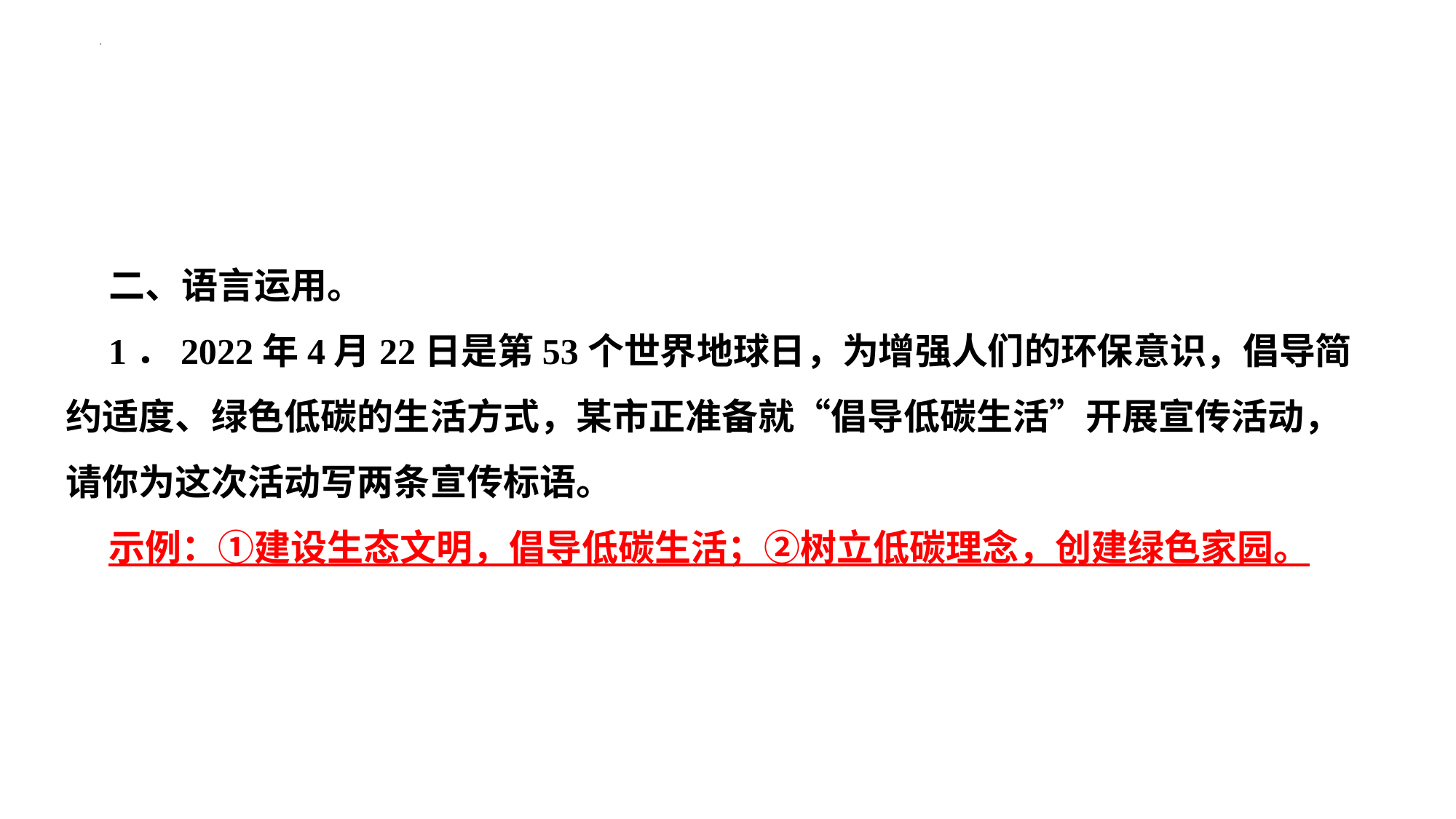

二、语言运用。
1．2022年4月22日是第53个世界地球日，为增强人们的环保意识，倡导简约适度、绿色低碳的生活方式，某市正准备就“倡导低碳生活”开展宣传活动，请你为这次活动写两条宣传标语。
示例：①建设生态文明，倡导低碳生活；②树立低碳理念，创建绿色家园。